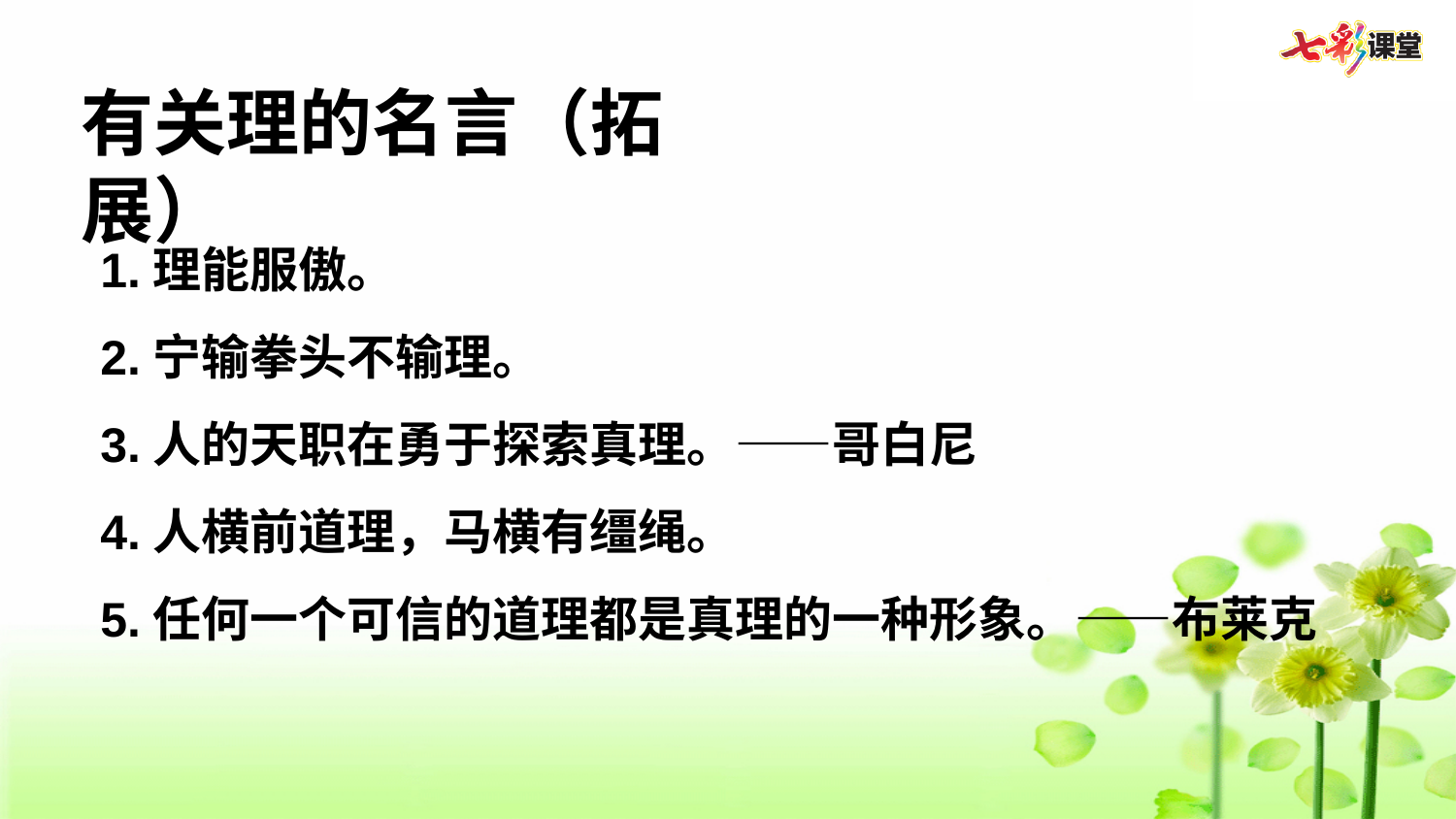

有关理的名言（拓展）
1.理能服傲。
2.宁输拳头不输理。
3.人的天职在勇于探索真理。——哥白尼
4.人横前道理，马横有缰绳。
5.任何一个可信的道理都是真理的一种形象。——布莱克